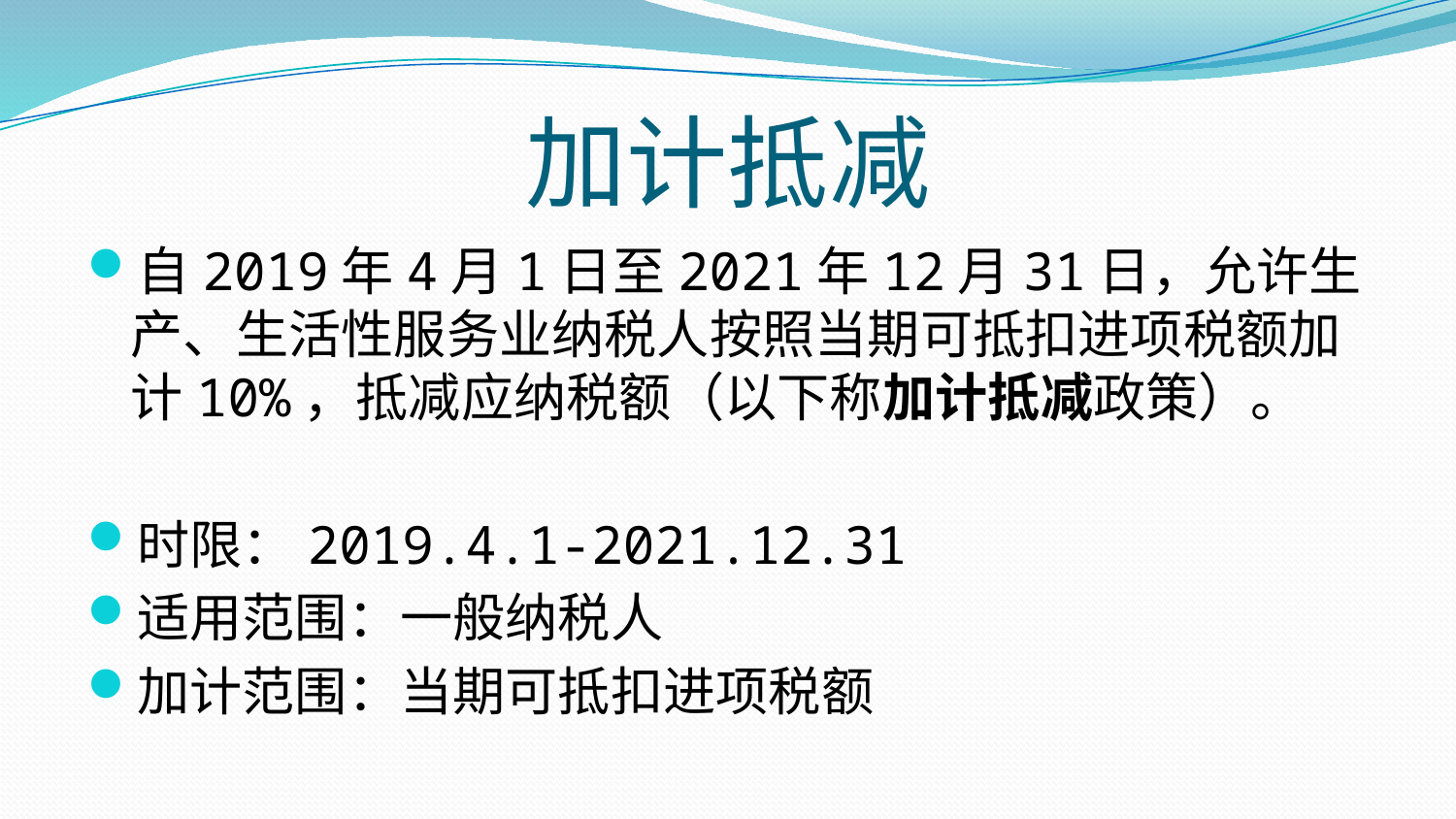

# 加计抵减
自2019年4月1日至2021年12月31日，允许生产、生活性服务业纳税人按照当期可抵扣进项税额加计10%，抵减应纳税额（以下称加计抵减政策）。

时限：2019.4.1-2021.12.31
适用范围：一般纳税人
加计范围：当期可抵扣进项税额